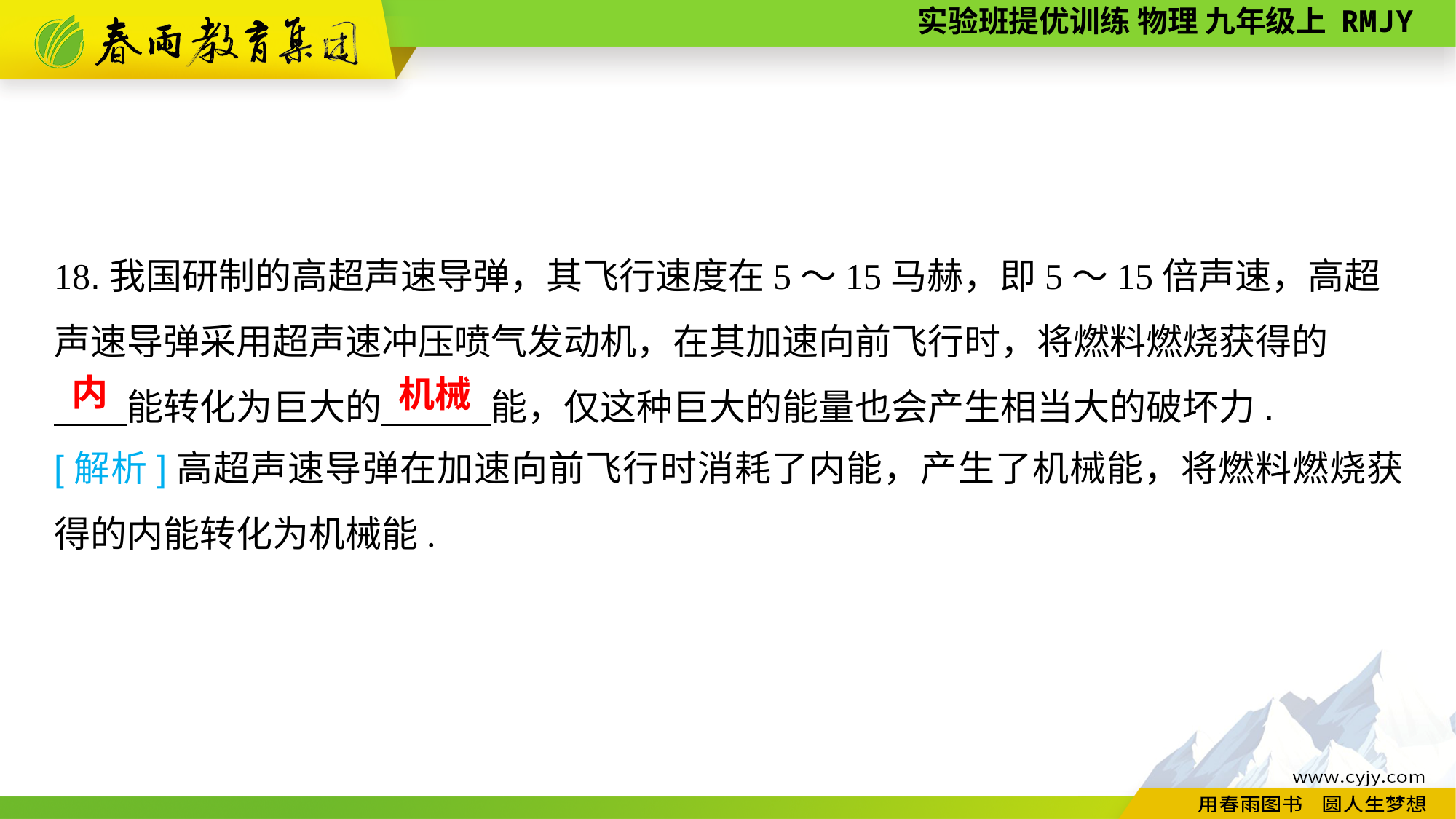

18.我国研制的高超声速导弹，其飞行速度在5～15马赫，即5～15倍声速，高超声速导弹采用超声速冲压喷气发动机，在其加速向前飞行时，将燃料燃烧获得的
　　能转化为巨大的　　　能，仅这种巨大的能量也会产生相当大的破坏力.
内
机械
[解析]高超声速导弹在加速向前飞行时消耗了内能，产生了机械能，将燃料燃烧获得的内能转化为机械能.